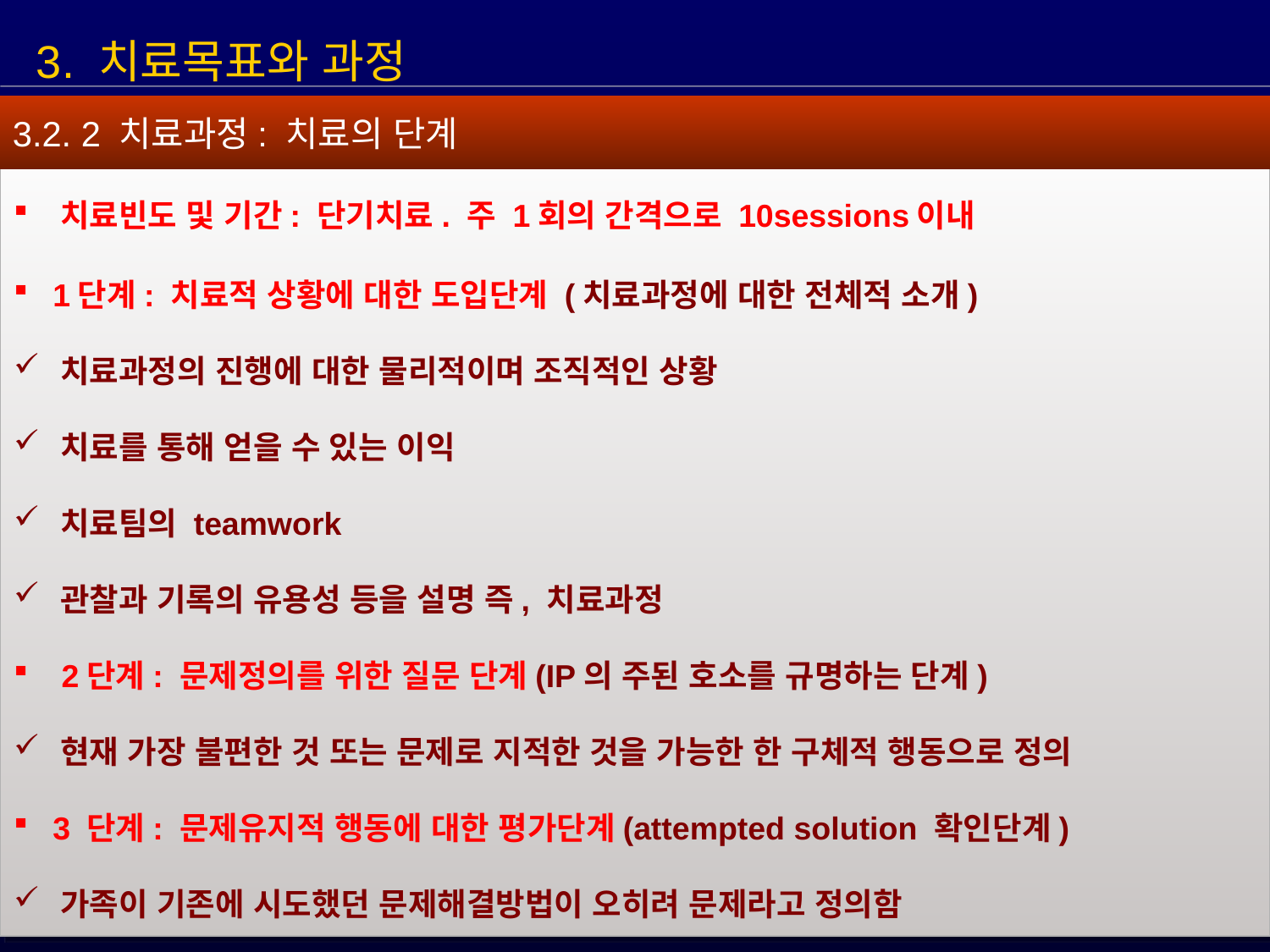

3. 치료목표와 과정

3.2. 2 치료과정: 치료의 단계
 치료빈도 및 기간: 단기치료. 주 1회의 간격으로 10sessions이내
 1단계: 치료적 상황에 대한 도입단계 (치료과정에 대한 전체적 소개)
 치료과정의 진행에 대한 물리적이며 조직적인 상황
 치료를 통해 얻을 수 있는 이익
 치료팀의 teamwork
 관찰과 기록의 유용성 등을 설명 즉, 치료과정
  2단계: 문제정의를 위한 질문 단계(IP의 주된 호소를 규명하는 단계)
 현재 가장 불편한 것 또는 문제로 지적한 것을 가능한 한 구체적 행동으로 정의
 3 단계: 문제유지적 행동에 대한 평가단계(attempted solution 확인단계)
 가족이 기존에 시도했던 문제해결방법이 오히려 문제라고 정의함